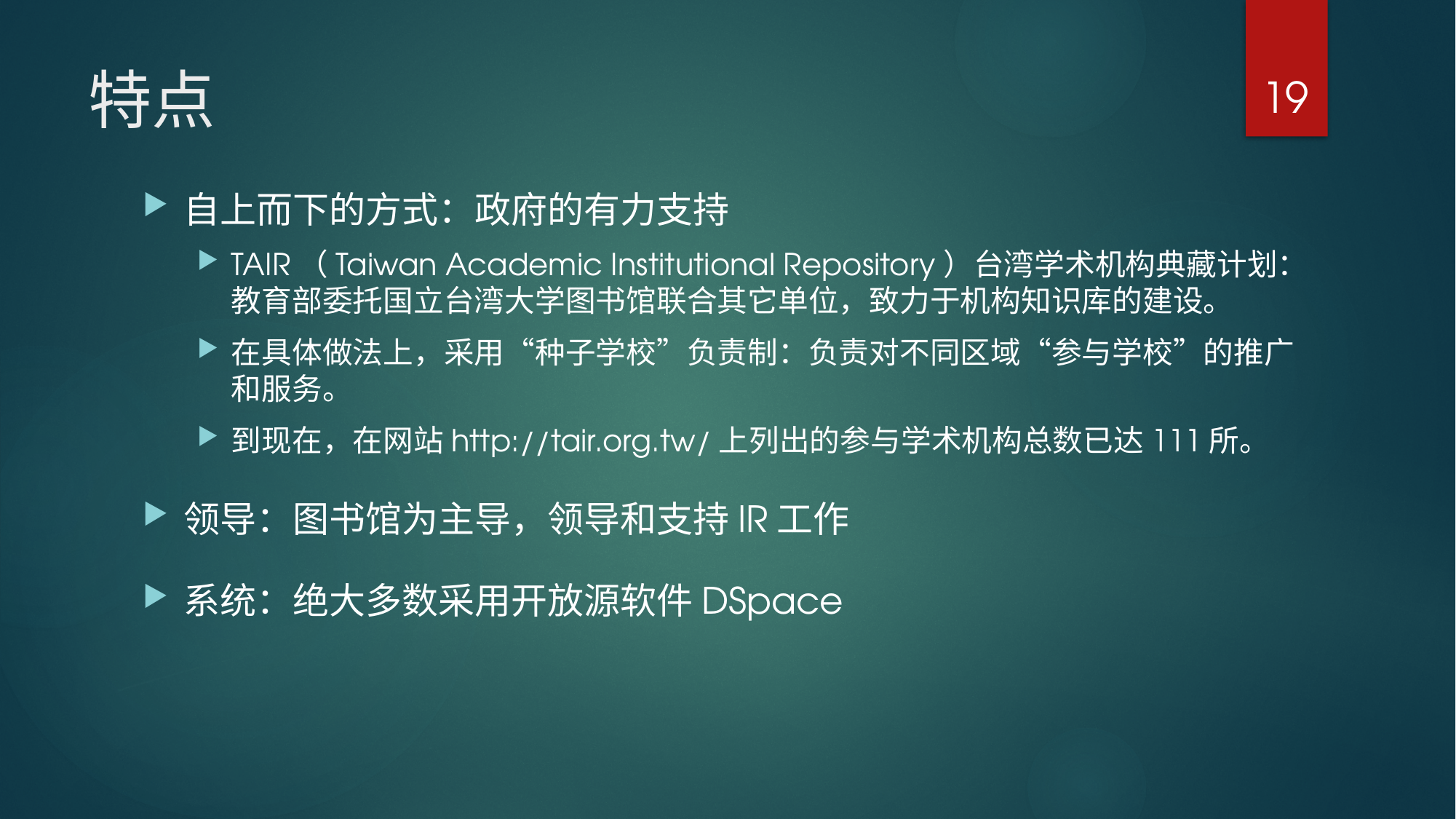

19
# 特点
自上而下的方式：政府的有力支持
TAIR（Taiwan Academic Institutional Repository）台湾学术机构典藏计划：教育部委托国立台湾大学图书馆联合其它单位，致力于机构知识库的建设。
在具体做法上，采用“种子学校”负责制：负责对不同区域“参与学校”的推广和服务。
到现在，在网站http://tair.org.tw/上列出的参与学术机构总数已达111所。
领导：图书馆为主导，领导和支持IR工作
系统：绝大多数采用开放源软件DSpace